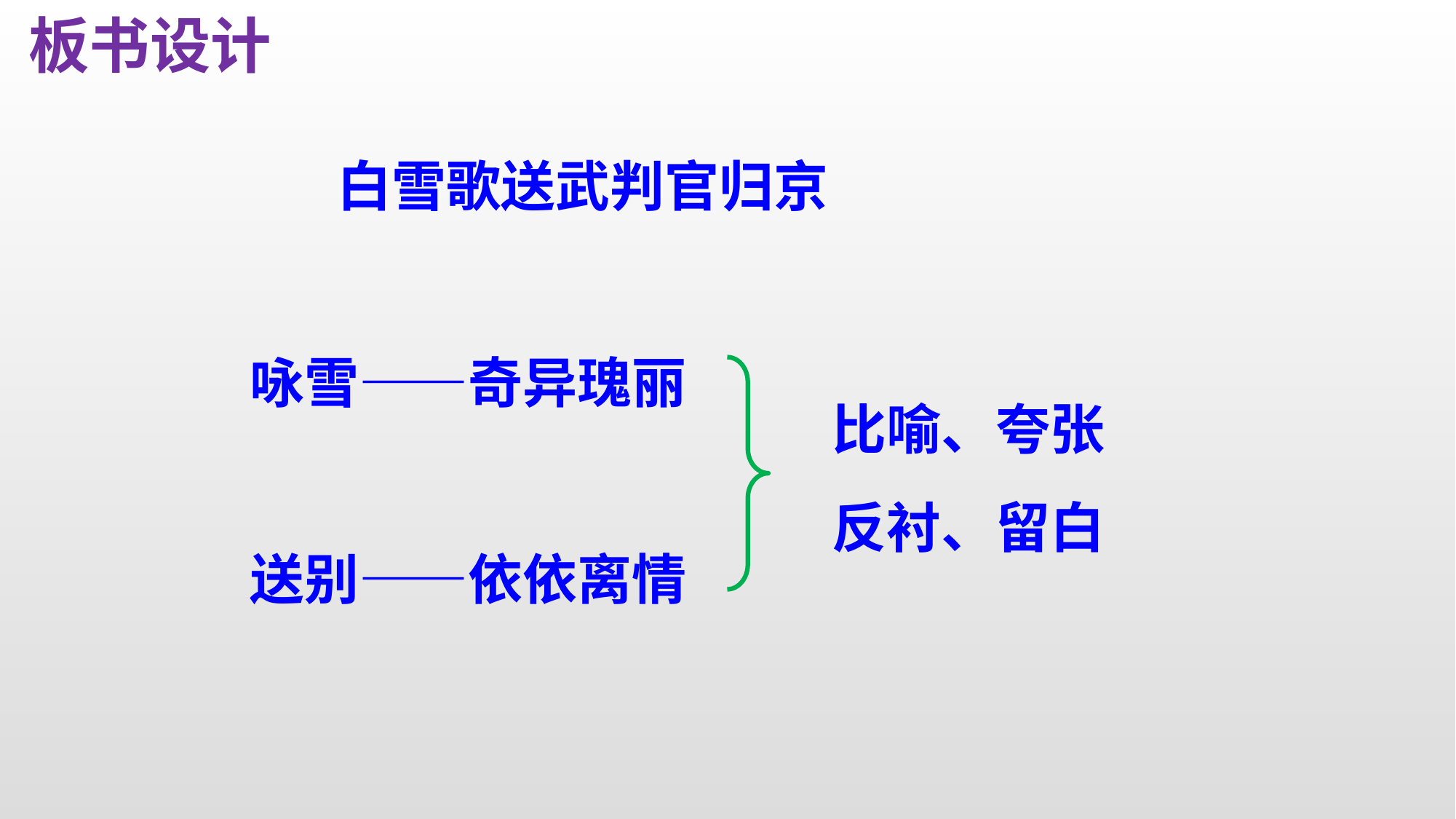

板书设计
      白雪歌送武判官归京

咏雪——奇异瑰丽

送别——依依离情

比喻、夸张
反衬、留白